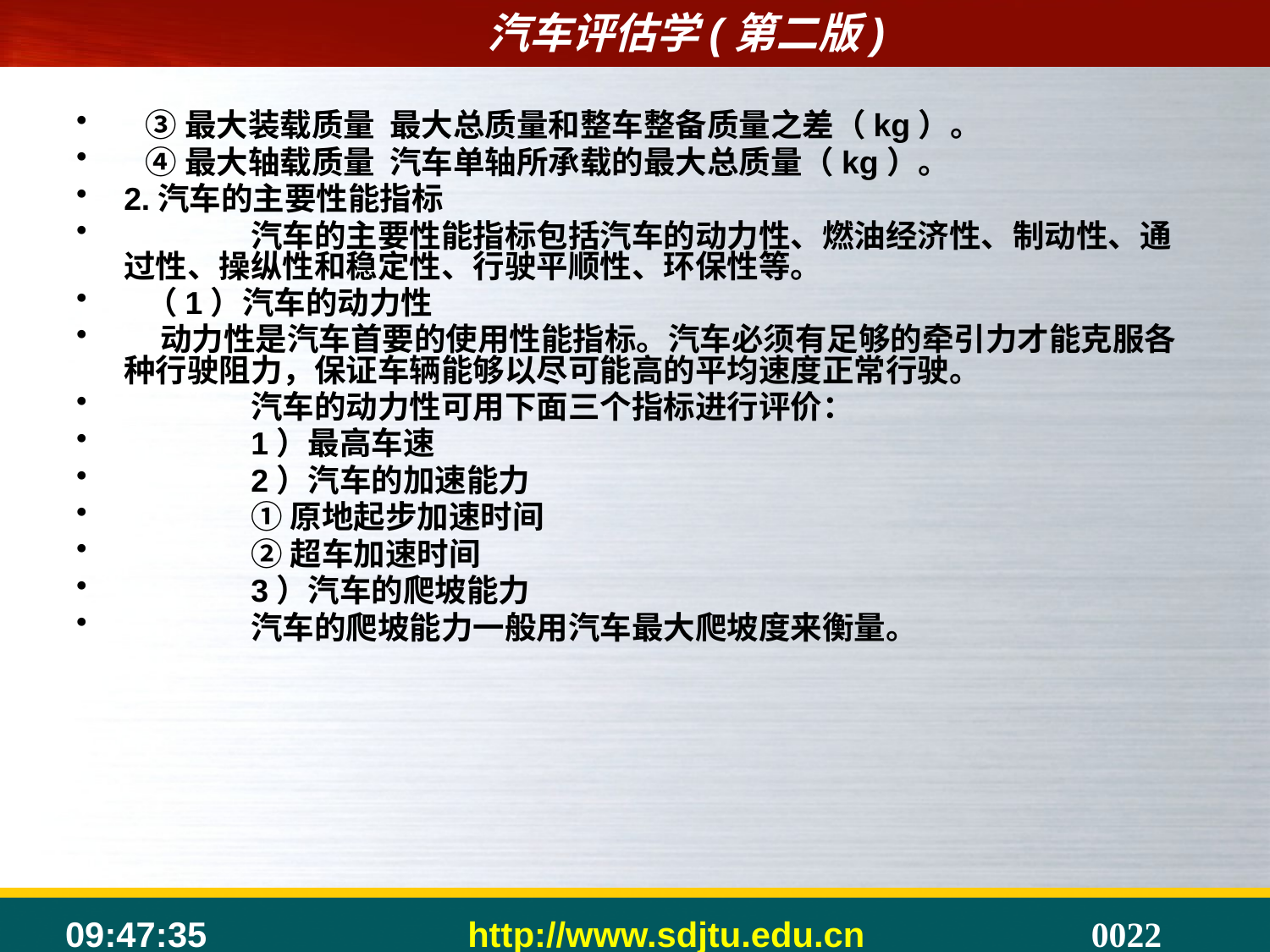

③最大装载质量  最大总质量和整车整备质量之差（kg）。
   ④最大轴载质量  汽车单轴所承载的最大总质量（kg）。
2.汽车的主要性能指标
	汽车的主要性能指标包括汽车的动力性、燃油经济性、制动性、通过性、操纵性和稳定性、行驶平顺性、环保性等。
  （1）汽车的动力性
    动力性是汽车首要的使用性能指标。汽车必须有足够的牵引力才能克服各种行驶阻力，保证车辆能够以尽可能高的平均速度正常行驶。
	汽车的动力性可用下面三个指标进行评价：
	1）最高车速
	2）汽车的加速能力
	①原地起步加速时间
	②超车加速时间
	3）汽车的爬坡能力
	汽车的爬坡能力一般用汽车最大爬坡度来衡量。